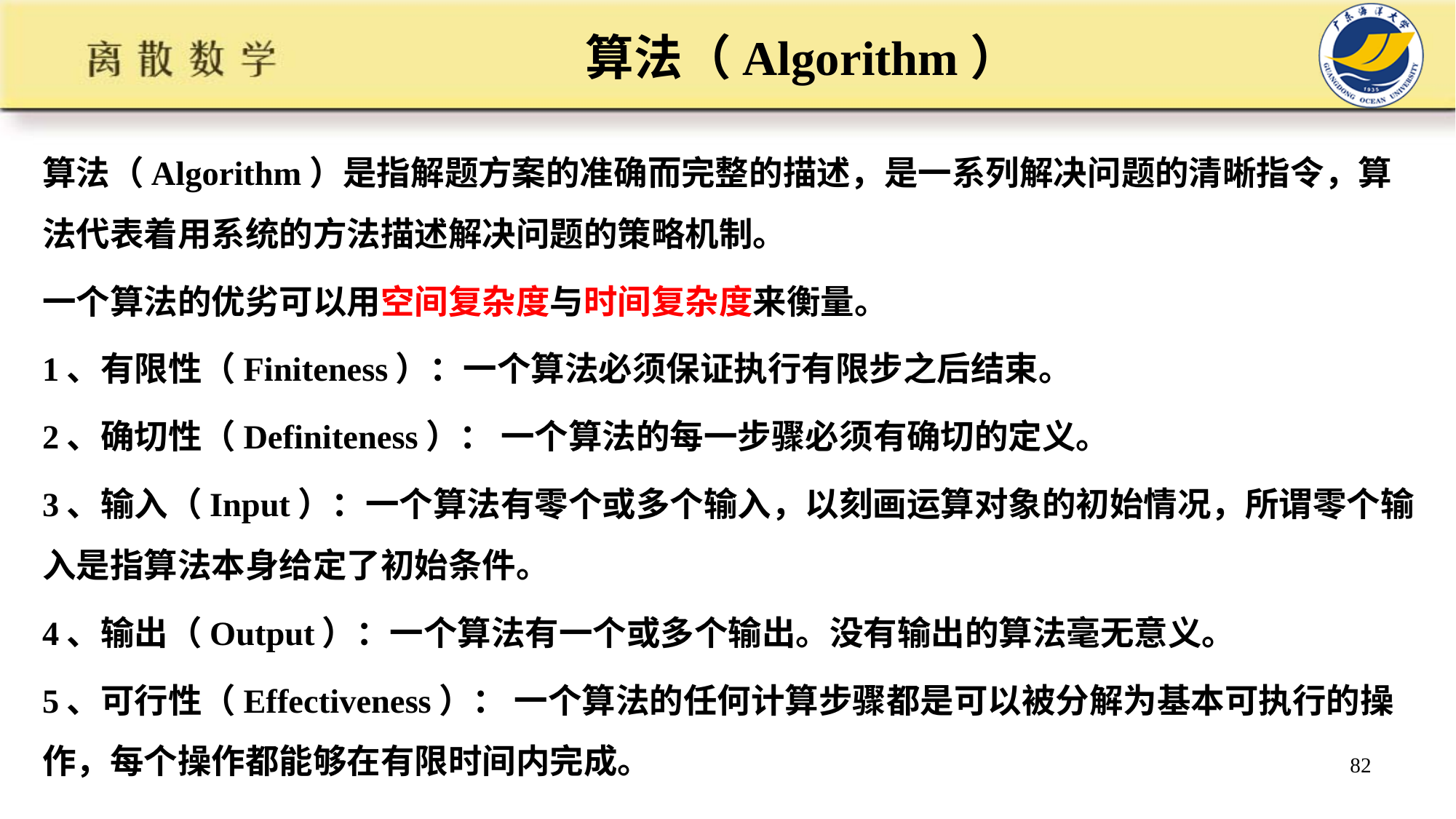

# 算法（Algorithm）
算法（Algorithm）是指解题方案的准确而完整的描述，是一系列解决问题的清晰指令，算法代表着用系统的方法描述解决问题的策略机制。
一个算法的优劣可以用空间复杂度与时间复杂度来衡量。
1、有限性（Finiteness）：一个算法必须保证执行有限步之后结束。
2、确切性（Definiteness）： 一个算法的每一步骤必须有确切的定义。
3、输入（Input）：一个算法有零个或多个输入，以刻画运算对象的初始情况，所谓零个输入是指算法本身给定了初始条件。
4、输出（Output）：一个算法有一个或多个输出。没有输出的算法毫无意义。
5、可行性（Effectiveness）： 一个算法的任何计算步骤都是可以被分解为基本可执行的操作，每个操作都能够在有限时间内完成。
82